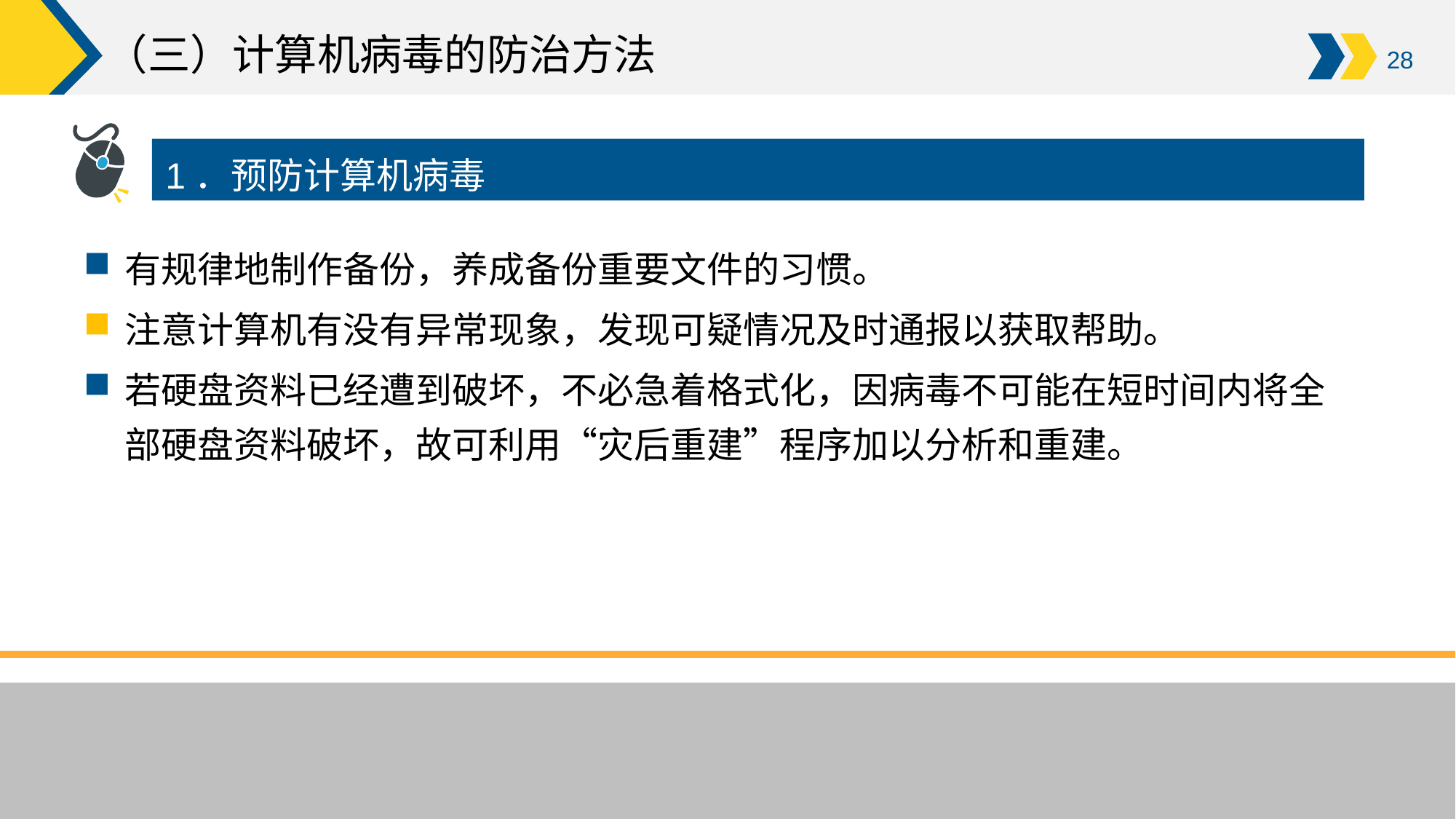

# （三）计算机病毒的防治方法

1．预防计算机病毒

有规律地制作备份，养成备份重要文件的习惯。
注意计算机有没有异常现象，发现可疑情况及时通报以获取帮助。
若硬盘资料已经遭到破坏，不必急着格式化，因病毒不可能在短时间内将全部硬盘资料破坏，故可利用“灾后重建”程序加以分析和重建。